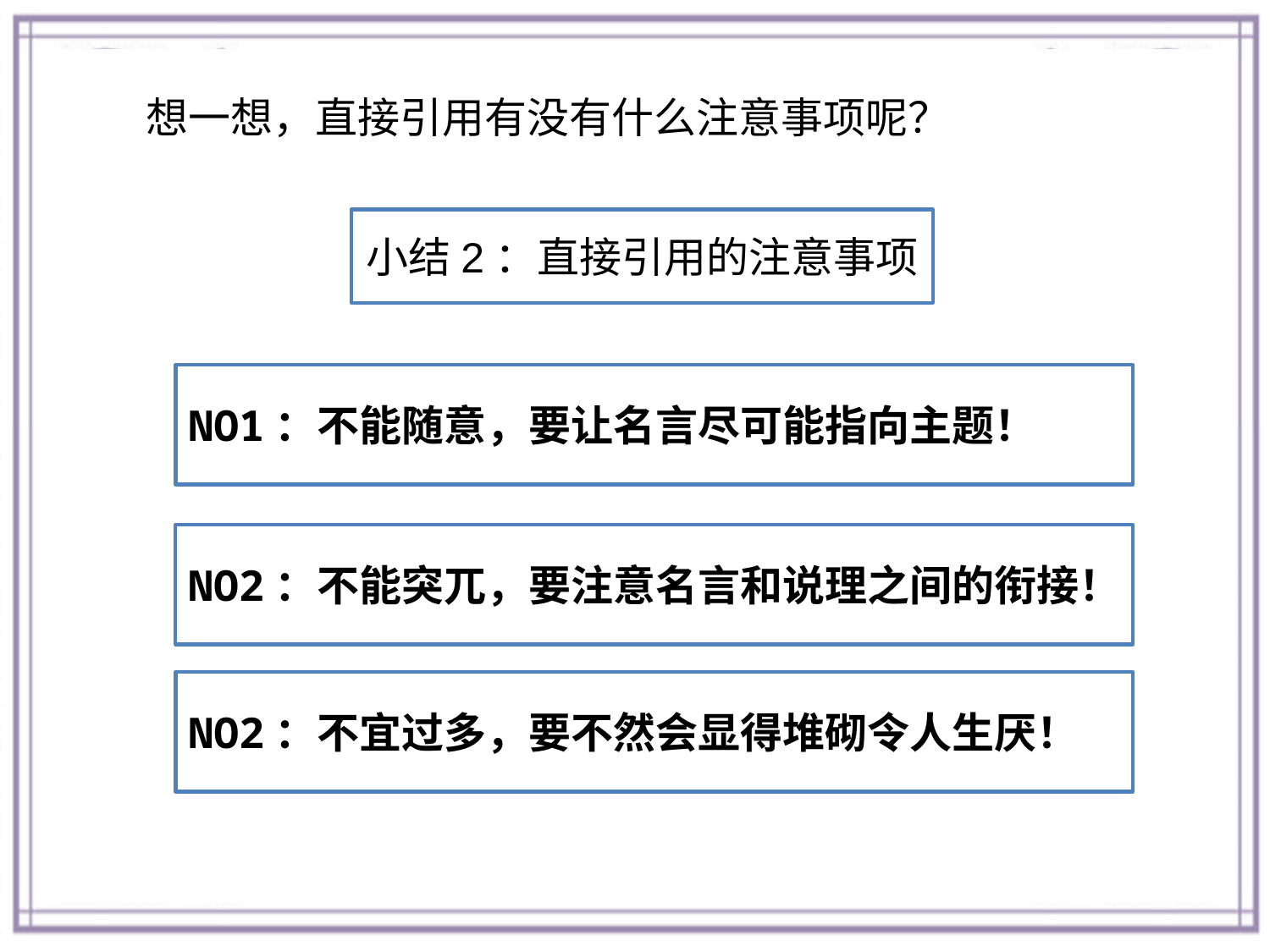

想一想，直接引用有没有什么注意事项呢？
小结2：直接引用的注意事项
NO1：不能随意，要让名言尽可能指向主题！
NO2：不能突兀，要注意名言和说理之间的衔接！
NO2：不宜过多，要不然会显得堆砌令人生厌！